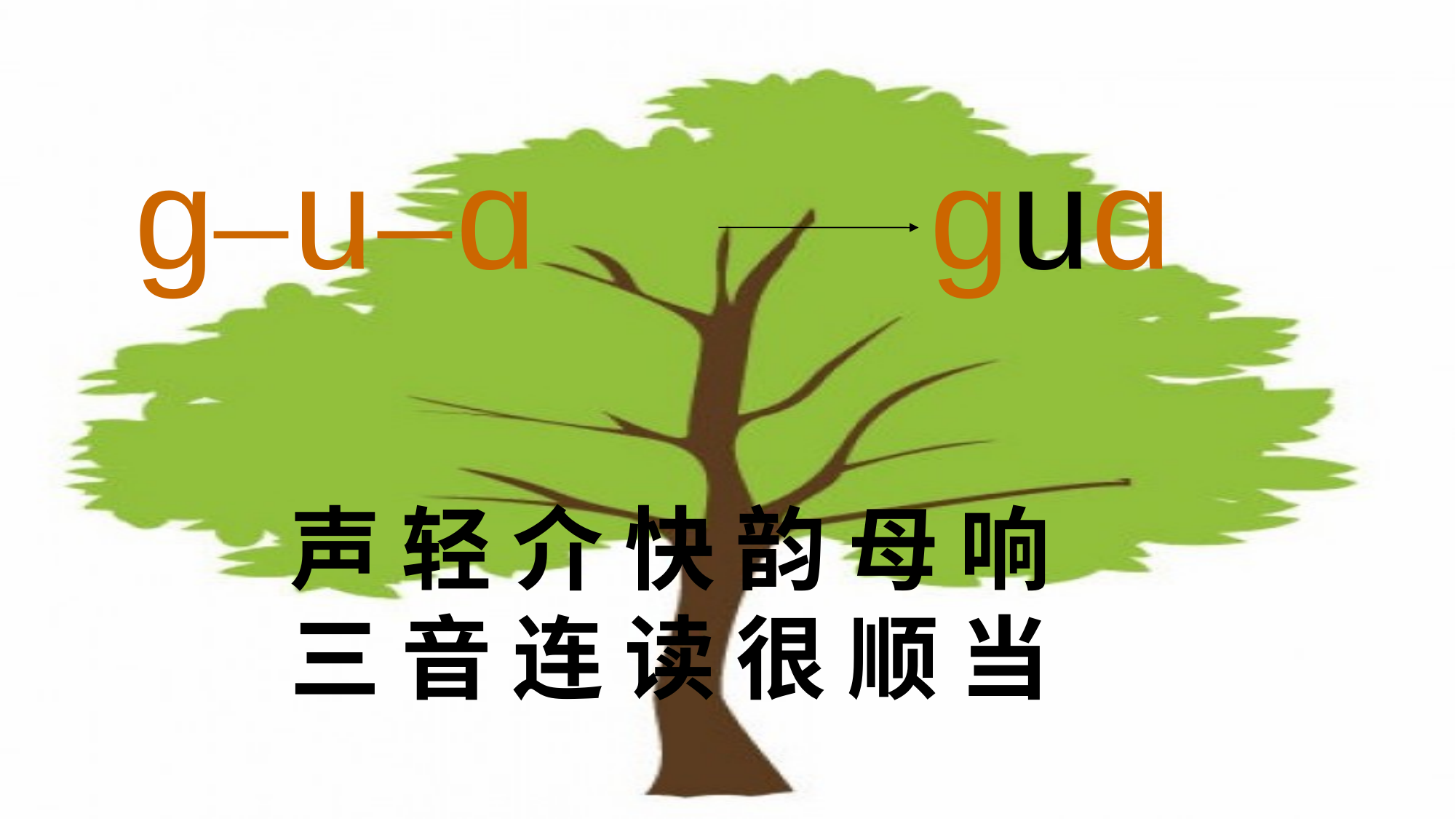

ɡ– u – ɑ
ɡuɑ

声 轻 介 快 韵 母 响
三 音 连 读 很 顺 当